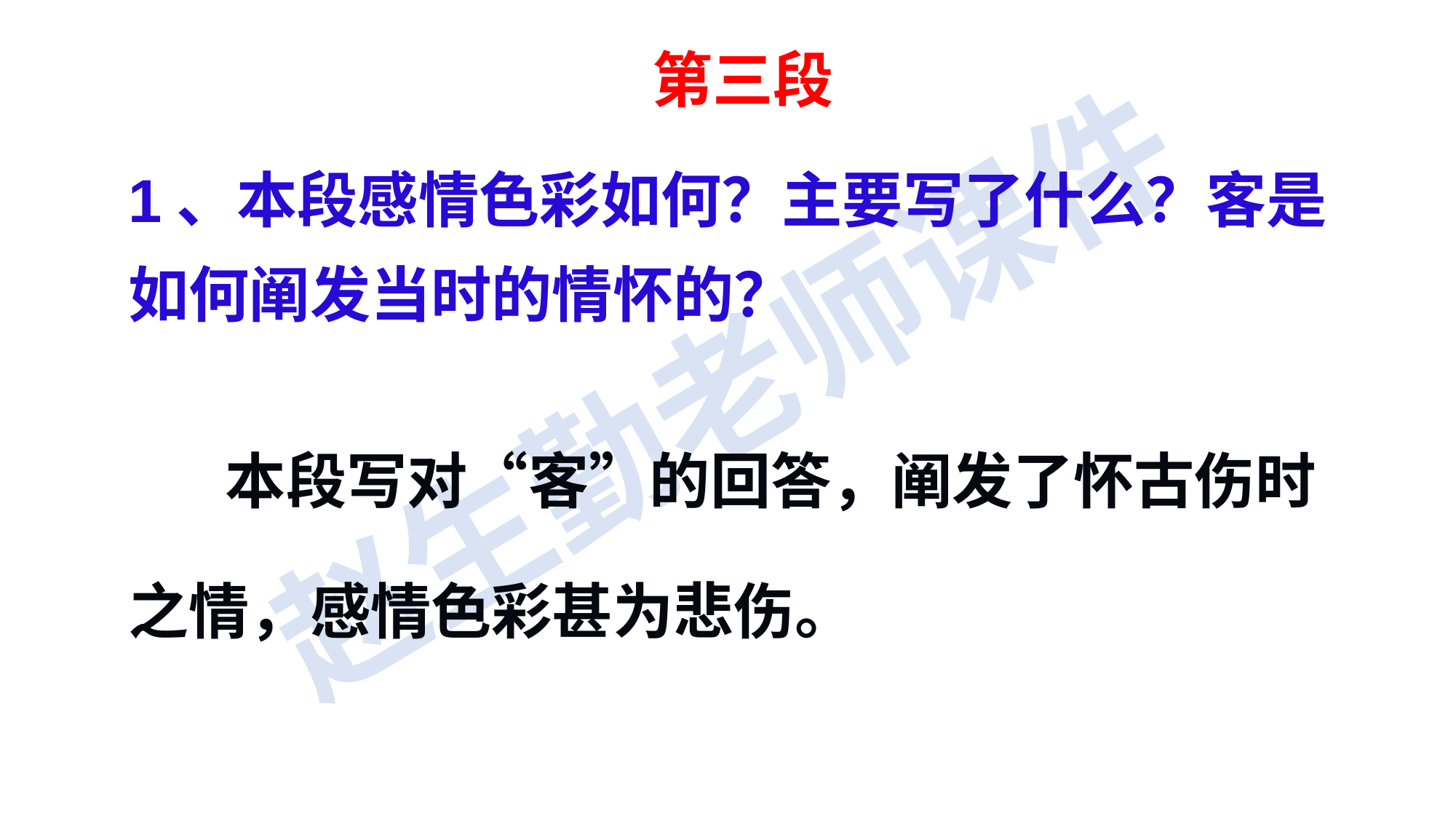

第三段
1、本段感情色彩如何？主要写了什么？客是如何阐发当时的情怀的？
      本段写对“客”的回答，阐发了怀古伤时之情，感情色彩甚为悲伤。